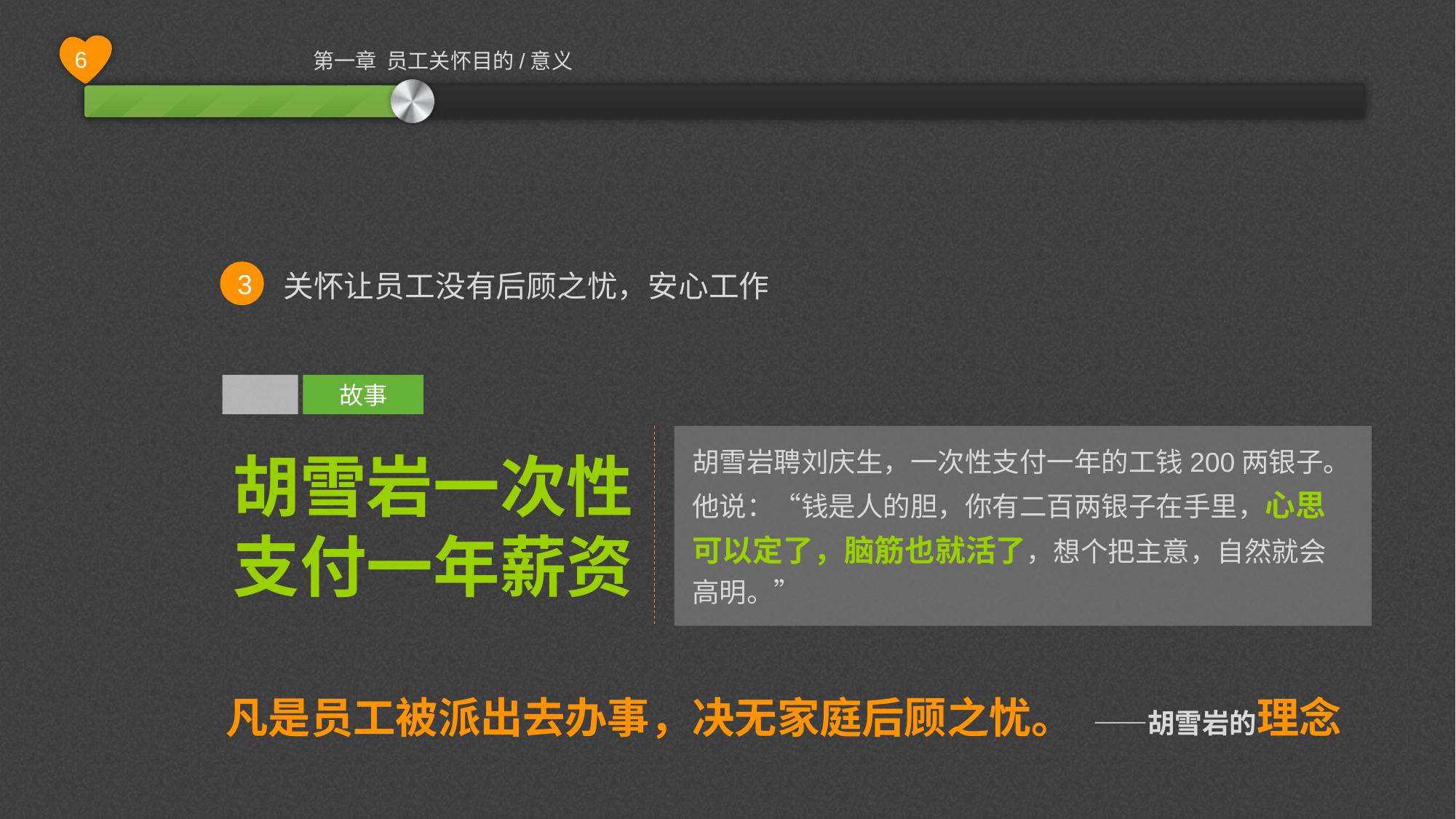

关怀让员工没有后顾之忧，安心工作
3

故事

胡雪岩聘刘庆生，一次性支付一年的工钱200两银子。
他说：“钱是人的胆，你有二百两银子在手里，心思可以定了，脑筋也就活了，想个把主意，自然就会高明。”
胡雪岩一次性支付一年薪资
凡是员工被派出去办事，决无家庭后顾之忧。  ——胡雪岩的理念